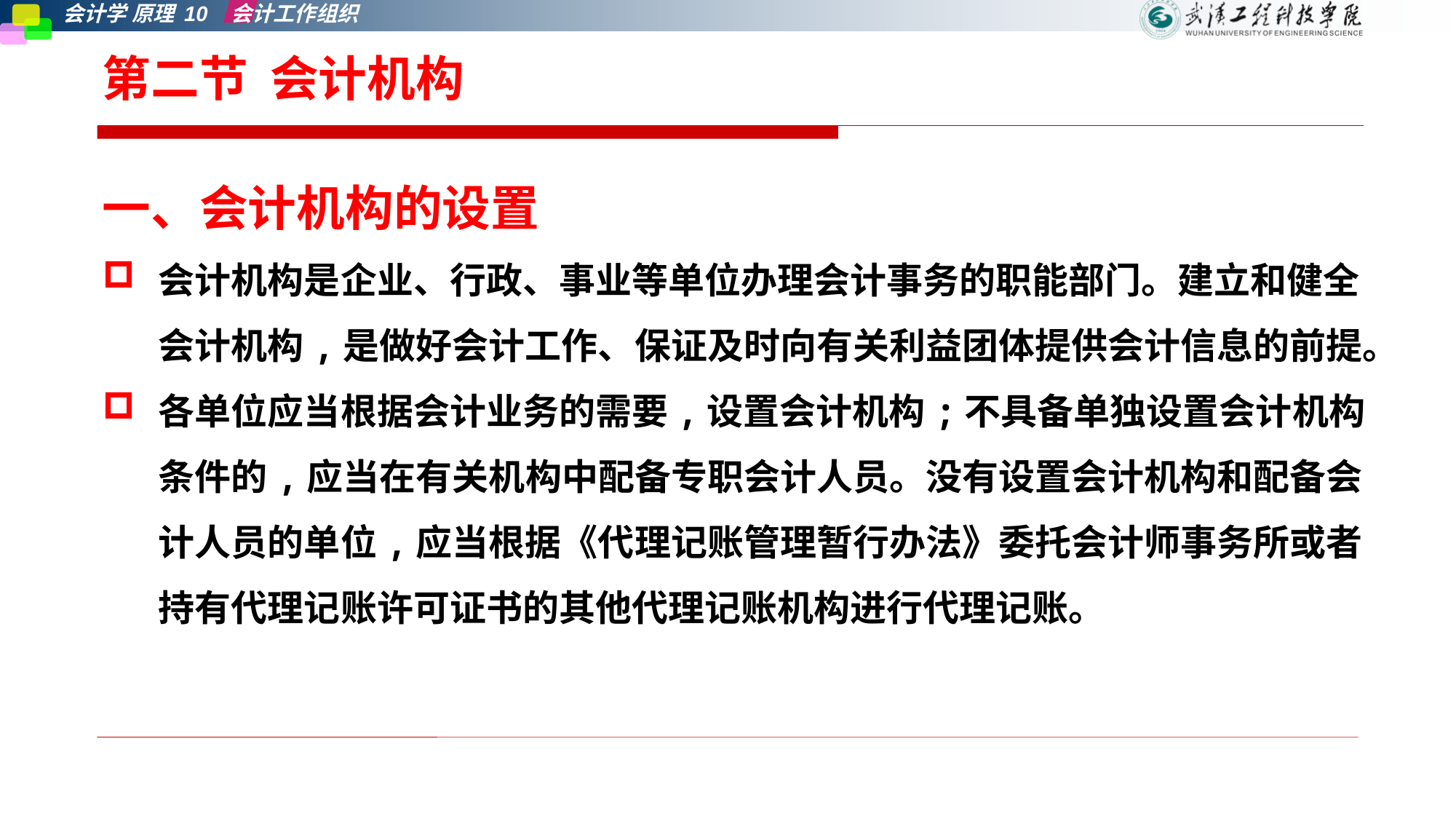

# 第二节  会计机构
一、会计机构的设置
会计机构是企业、行政、事业等单位办理会计事务的职能部门。建立和健全会计机构,是做好会计工作、保证及时向有关利益团体提供会计信息的前提。
各单位应当根据会计业务的需要,设置会计机构;不具备单独设置会计机构条件的,应当在有关机构中配备专职会计人员。没有设置会计机构和配备会计人员的单位,应当根据《代理记账管理暂行办法》委托会计师事务所或者持有代理记账许可证书的其他代理记账机构进行代理记账。